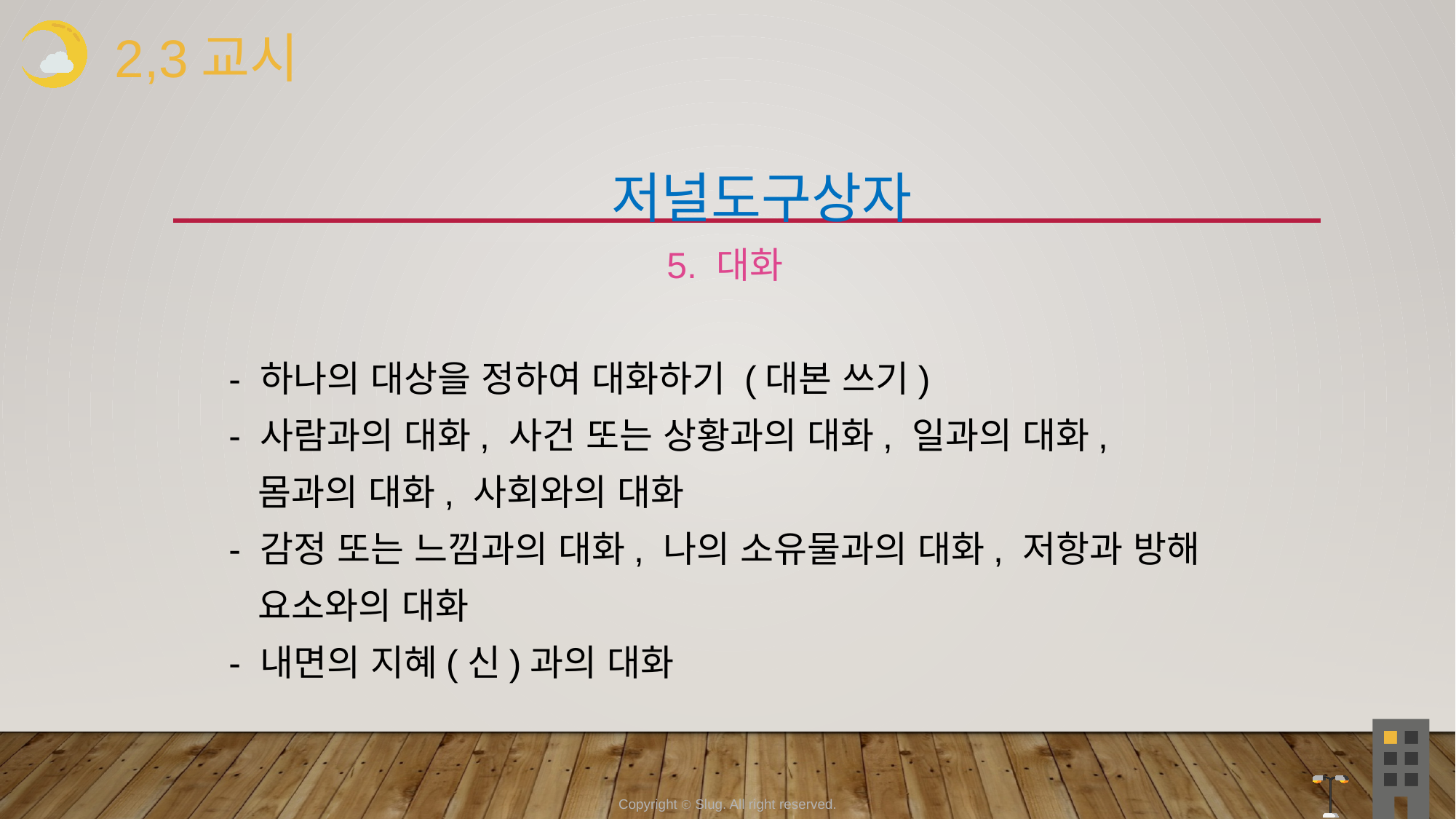

2,3교시

 저널도구상자
                                             5. 대화

  - 하나의 대상을 정하여 대화하기 (대본 쓰기)
  - 사람과의 대화, 사건 또는 상황과의 대화, 일과의 대화,
    몸과의 대화, 사회와의 대화
  - 감정 또는 느낌과의 대화, 나의 소유물과의 대화, 저항과 방해
    요소와의 대화
  - 내면의 지혜(신)과의 대화

Copyright ⓒ Slug. All right reserved.